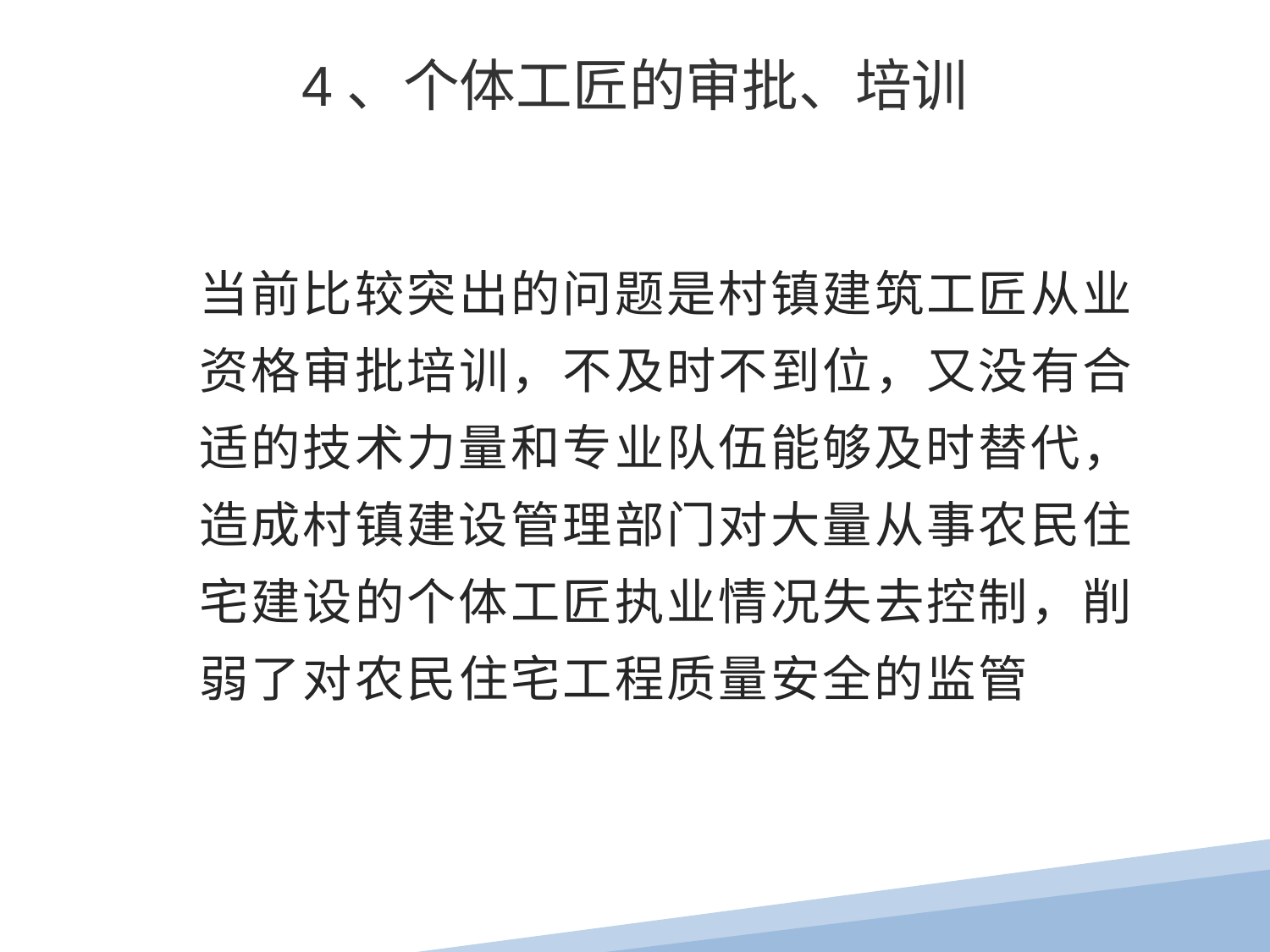

4、个体工匠的审批、培训
当前比较突出的问题是村镇建筑工匠从业资格审批培训，不及时不到位，又没有合适的技术力量和专业队伍能够及时替代，造成村镇建设管理部门对大量从事农民住宅建设的个体工匠执业情况失去控制，削弱了对农民住宅工程质量安全的监管